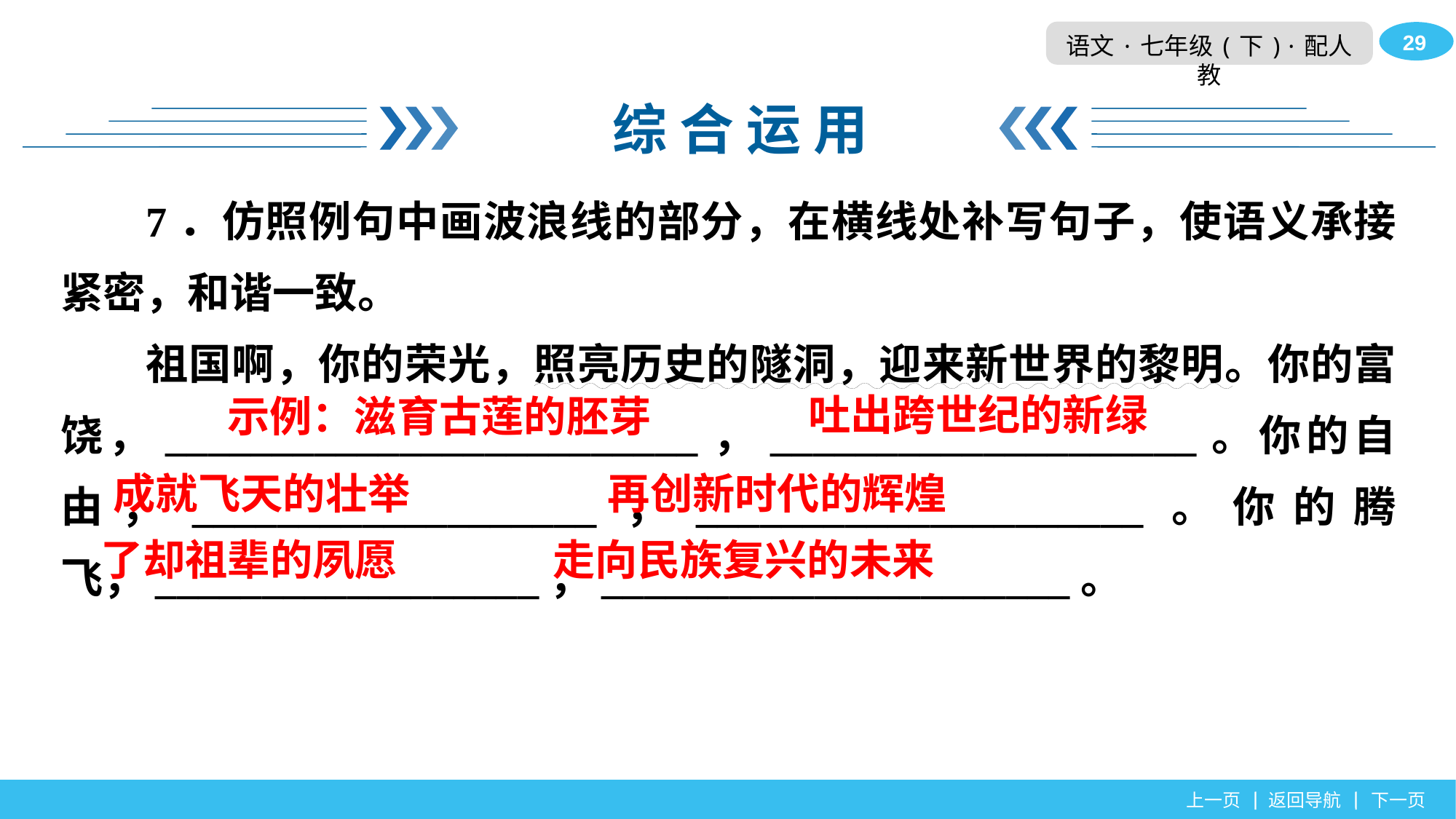

综 合 运 用

7．仿照例句中画波浪线的部分，在横线处补写句子，使语义承接紧密，和谐一致。
祖国啊，你的荣光，照亮历史的隧洞，迎来新世界的黎明。你的富饶，_________________________，____________________。你的自由，___________________，_____________________。你的腾飞，__________________，______________________。

吐出跨世纪的新绿
示例：滋育古莲的胚芽
成就飞天的壮举
再创新时代的辉煌
了却祖辈的夙愿
走向民族复兴的未来